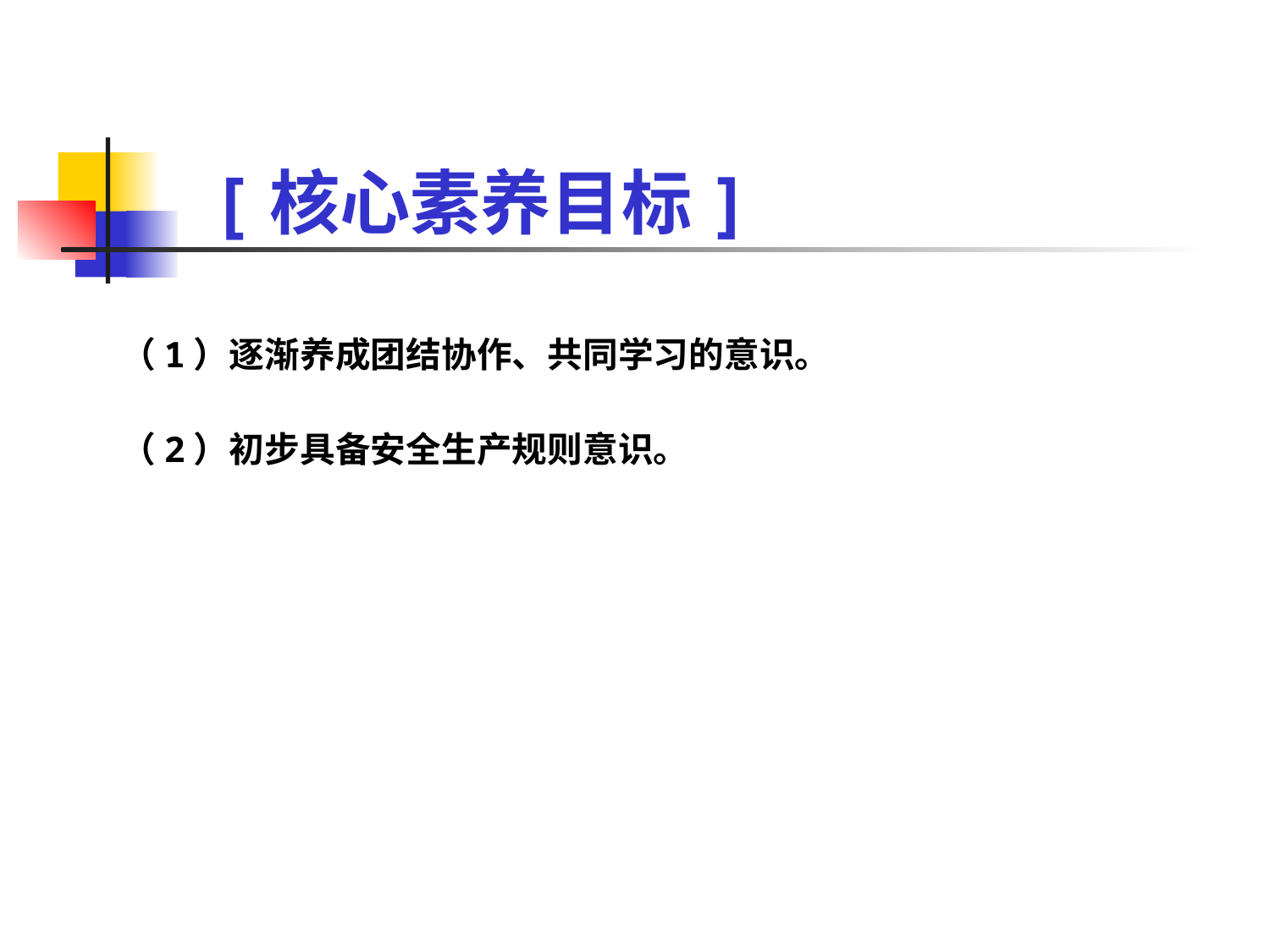

# [核心素养目标]
（1）逐渐养成团结协作、共同学习的意识。
（2）初步具备安全生产规则意识。